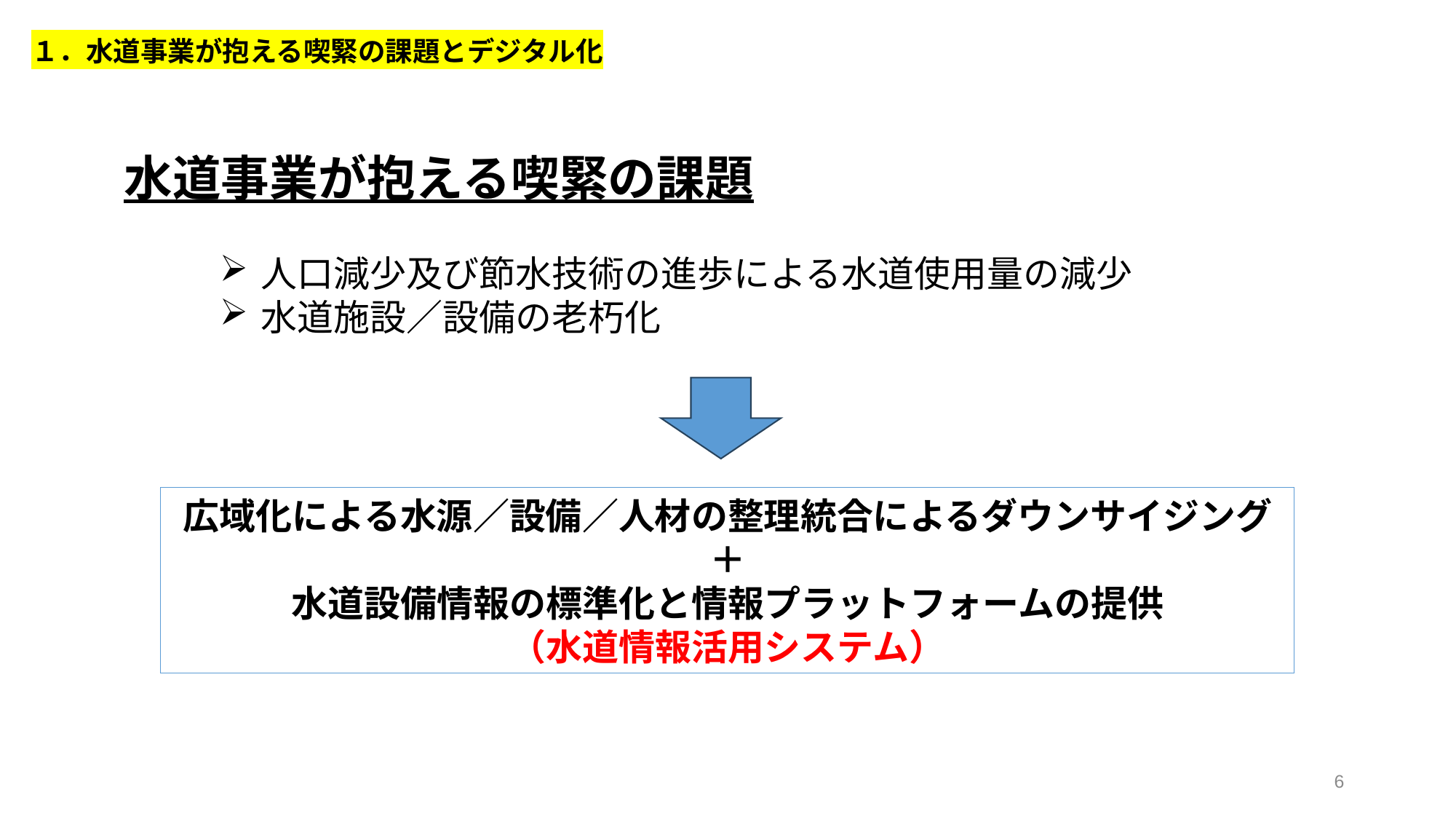

１．水道事業が抱える喫緊の課題とデジタル化
水道事業が抱える喫緊の課題
人口減少及び節水技術の進歩による水道使用量の減少
水道施設／設備の老朽化

広域化による水源／設備／人材の整理統合によるダウンサイジング
＋
水道設備情報の標準化と情報プラットフォームの提供
（水道情報活用システム）
6